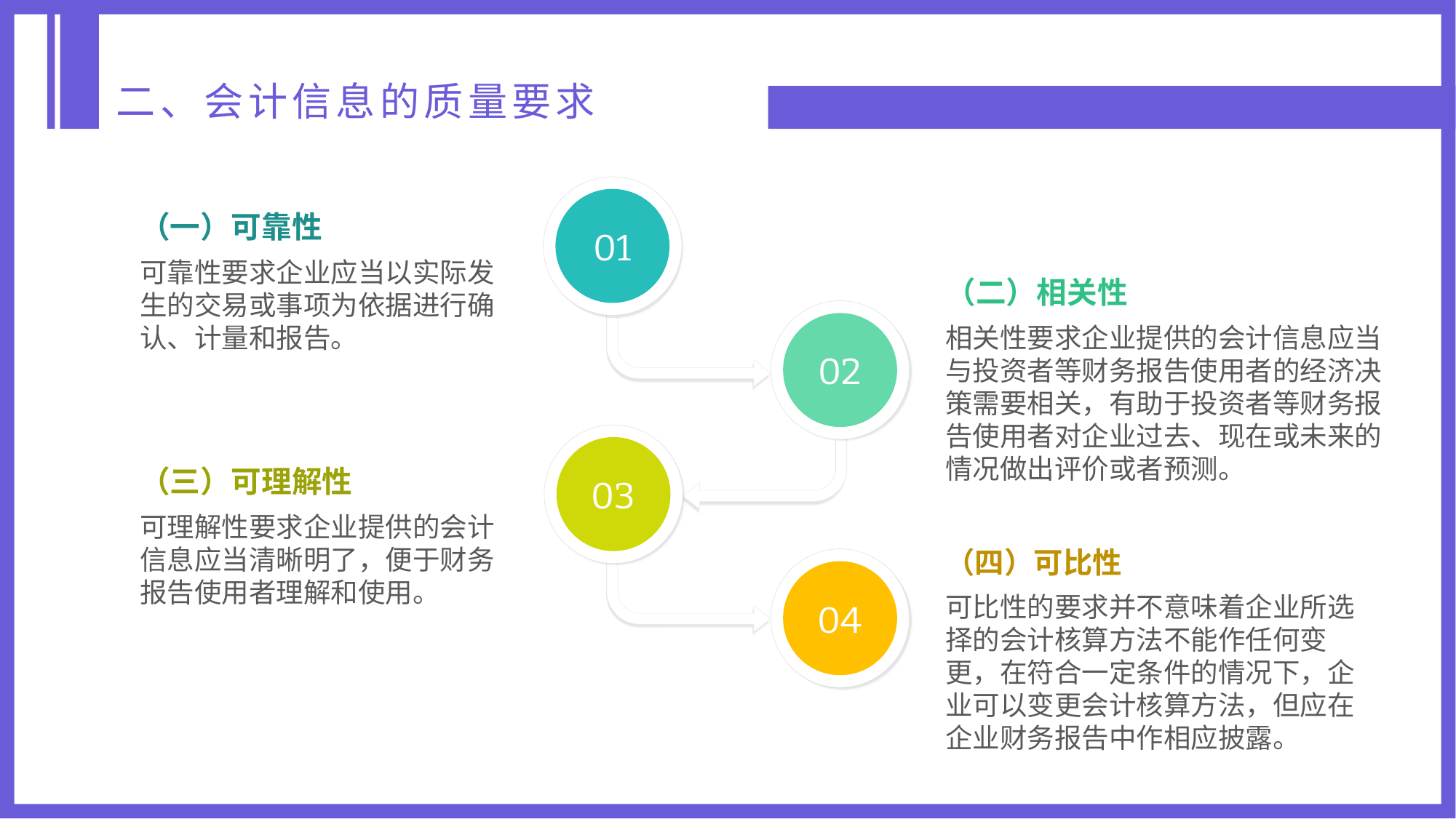

二、会计信息的质量要求
（一）可靠性

01
可靠性要求企业应当以实际发生的交易或事项为依据进行确认、计量和报告。
（二）相关性

02
相关性要求企业提供的会计信息应当与投资者等财务报告使用者的经济决策需要相关，有助于投资者等财务报告使用者对企业过去、现在或未来的情况做出评价或者预测。

（三）可理解性

03
可理解性要求企业提供的会计信息应当清晰明了，便于财务报告使用者理解和使用。

（四）可比性

04
可比性的要求并不意味着企业所选择的会计核算方法不能作任何变更，在符合一定条件的情况下，企业可以变更会计核算方法，但应在企业财务报告中作相应披露。